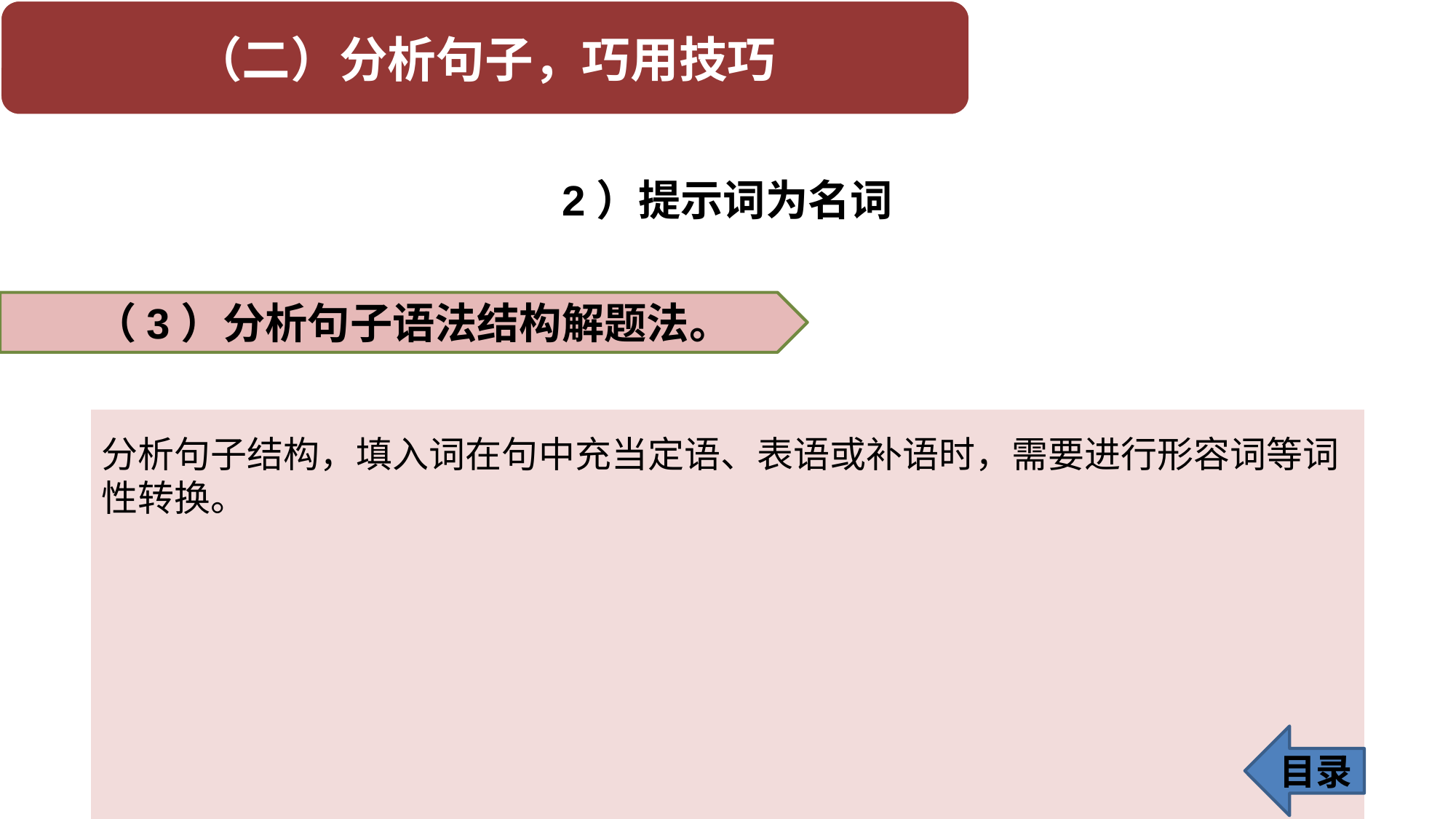

（二）分析句子，巧用技巧
2）提示词为名词
（3）分析句子语法结构解题法。

分析句子结构，填入词在句中充当定语、表语或补语时，需要进行形容词等词性转换。
目录
29